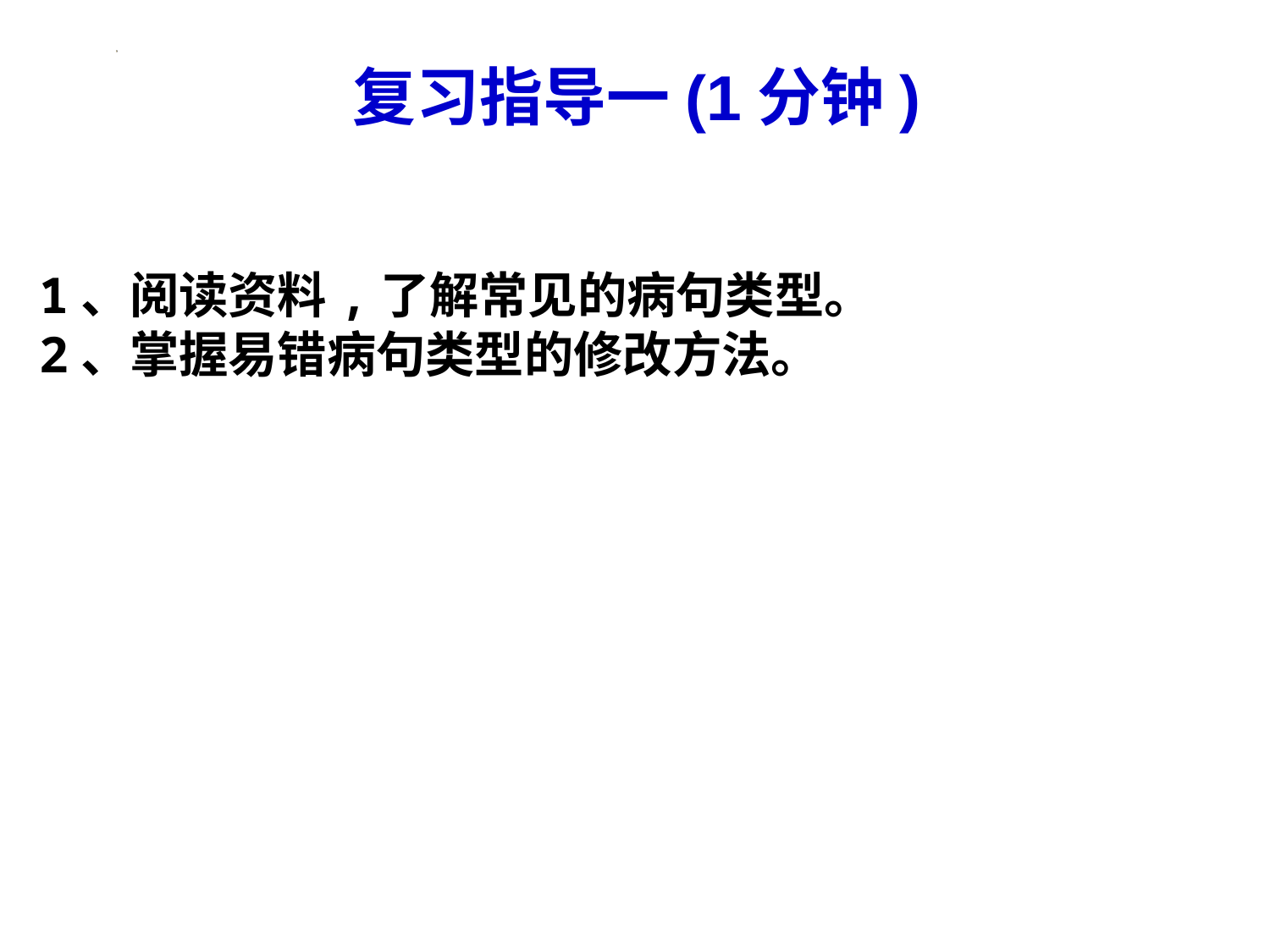

复习指导一(1分钟)
1、阅读资料,了解常见的病句类型。
2、掌握易错病句类型的修改方法。